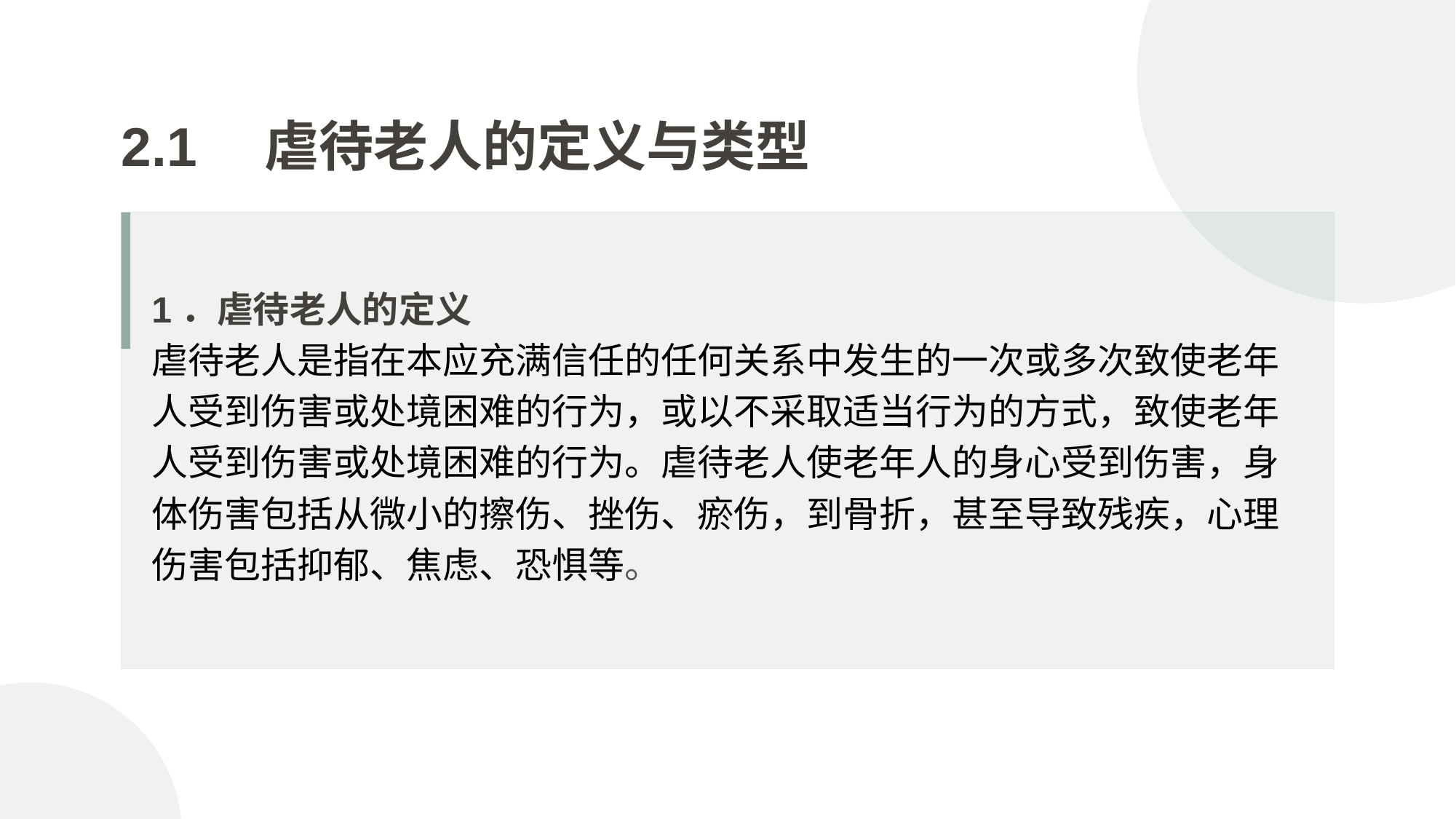

2.1　虐待老人的定义与类型

1．虐待老人的定义
虐待老人是指在本应充满信任的任何关系中发生的一次或多次致使老年人受到伤害或处境困难的行为，或以不采取适当行为的方式，致使老年人受到伤害或处境困难的行为。虐待老人使老年人的身心受到伤害，身体伤害包括从微小的擦伤、挫伤、瘀伤，到骨折，甚至导致残疾，心理伤害包括抑郁、焦虑、恐惧等。